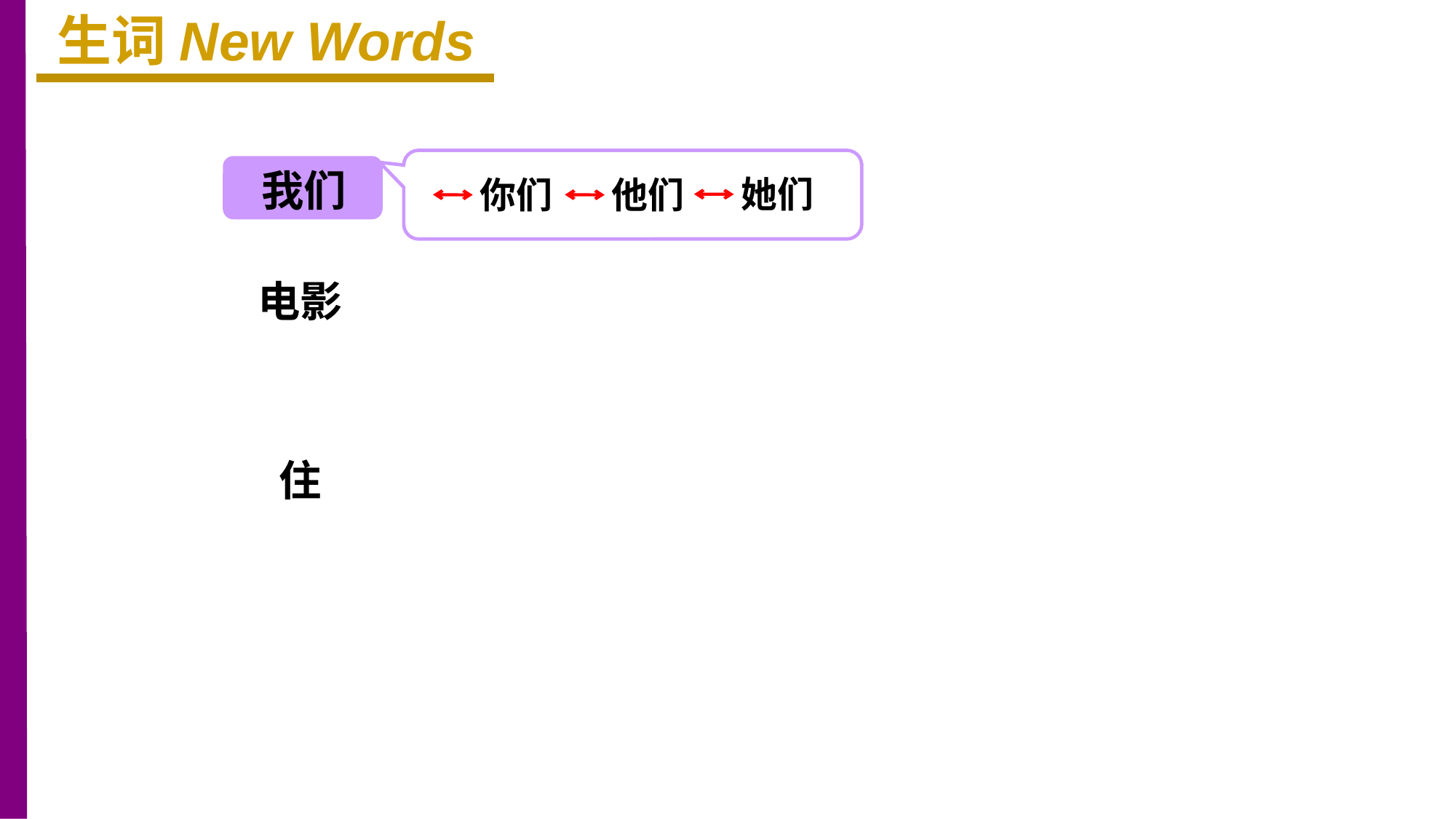

生词New Words

我们
她们
你们
他们
电影
住